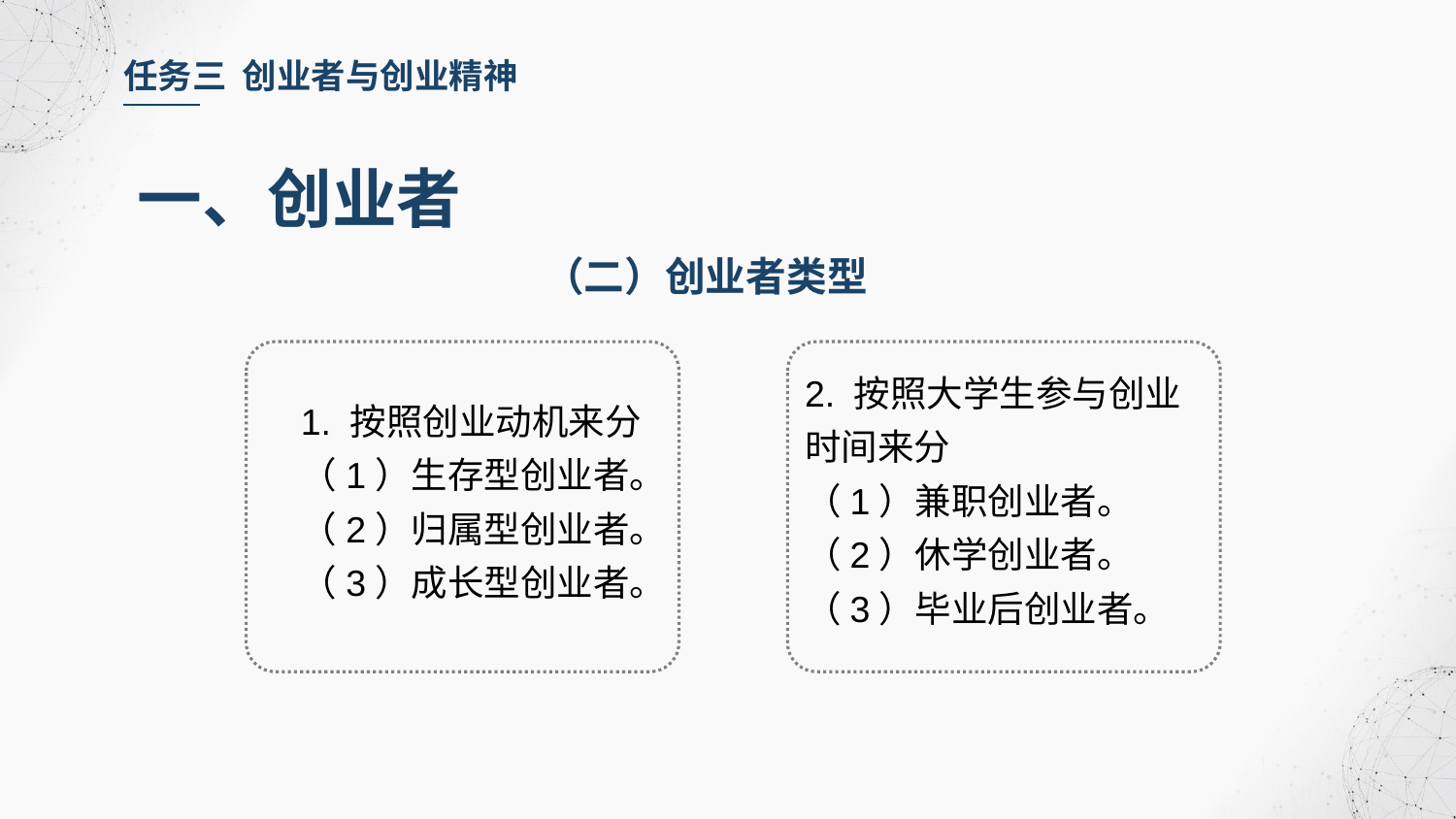

任务三  创业者与创业精神
一、创业者
（二）创业者类型

2. 按照大学生参与创业时间来分
（1）兼职创业者。
（2）休学创业者。
（3）毕业后创业者。
1. 按照创业动机来分
（1）生存型创业者。
（2）归属型创业者。
（3）成长型创业者。